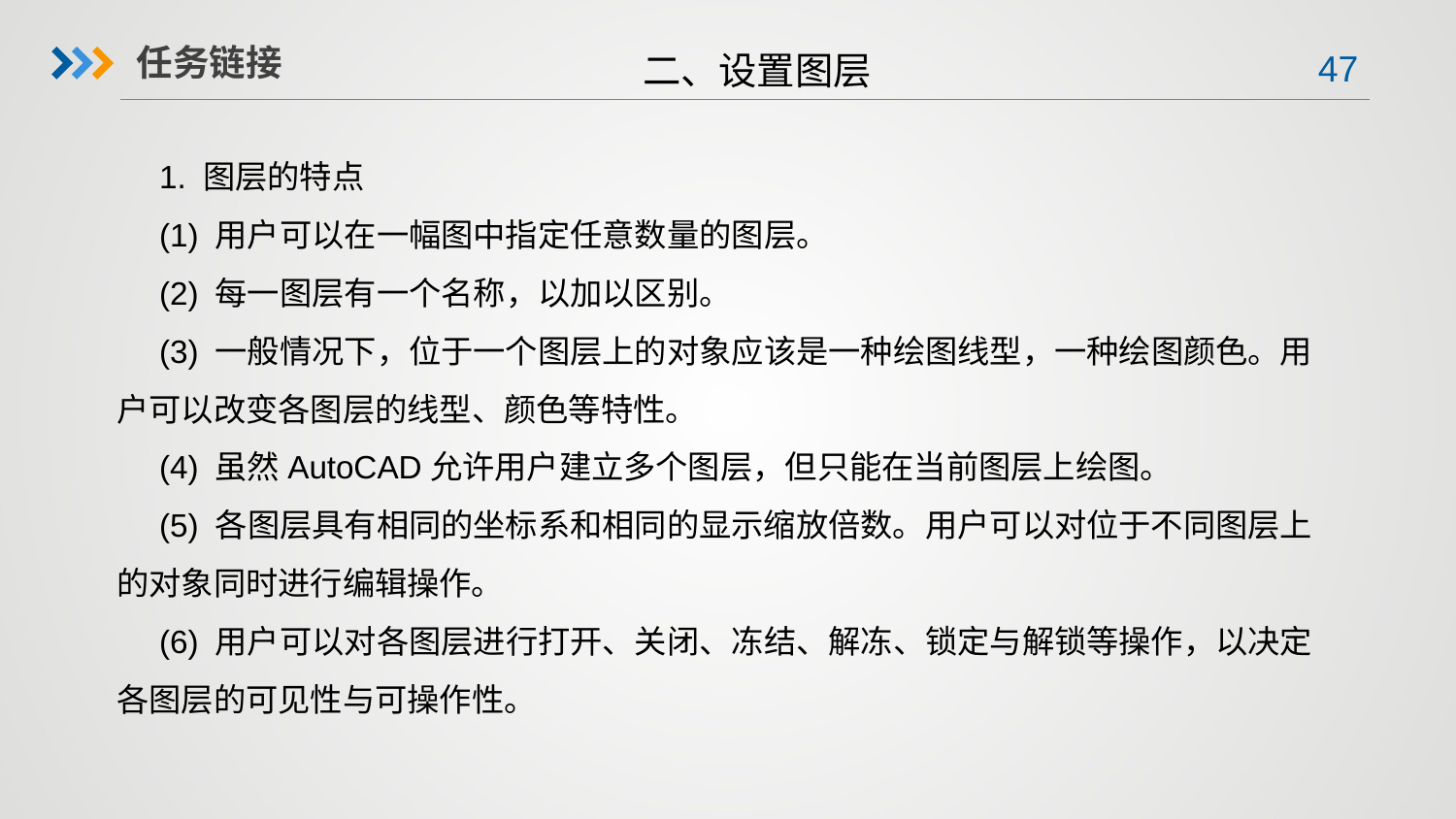

二、设置图层
任务链接
1. 图层的特点
(1) 用户可以在一幅图中指定任意数量的图层。
(2) 每一图层有一个名称，以加以区别。
(3) 一般情况下，位于一个图层上的对象应该是一种绘图线型，一种绘图颜色。用户可以改变各图层的线型、颜色等特性。
(4) 虽然AutoCAD允许用户建立多个图层，但只能在当前图层上绘图。
(5) 各图层具有相同的坐标系和相同的显示缩放倍数。用户可以对位于不同图层上的对象同时进行编辑操作。
(6) 用户可以对各图层进行打开、关闭、冻结、解冻、锁定与解锁等操作，以决定各图层的可见性与可操作性。